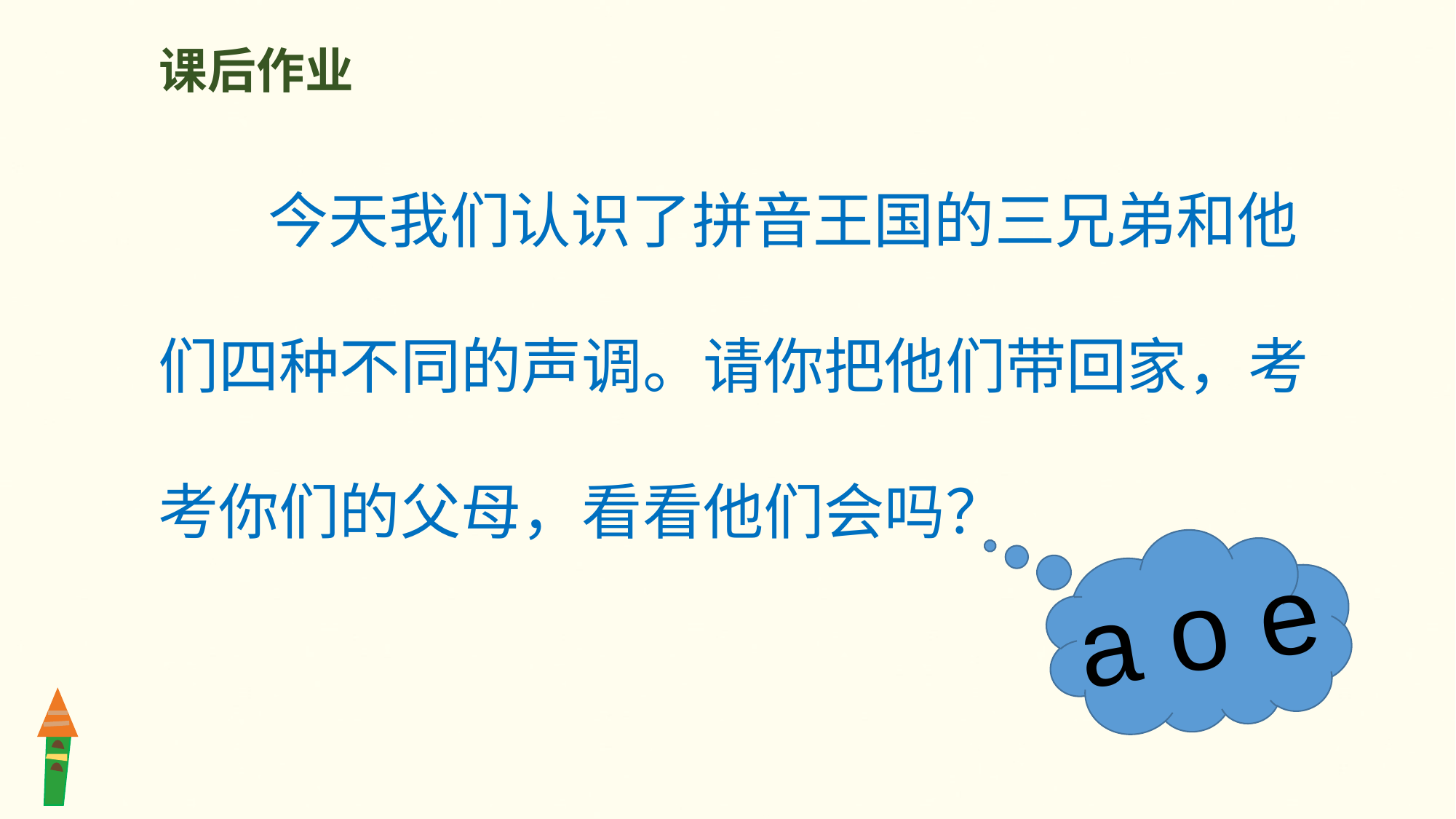

课后作业
       今天我们认识了拼音王国的三兄弟和他们四种不同的声调。请你把他们带回家，考考你们的父母，看看他们会吗？

a o e